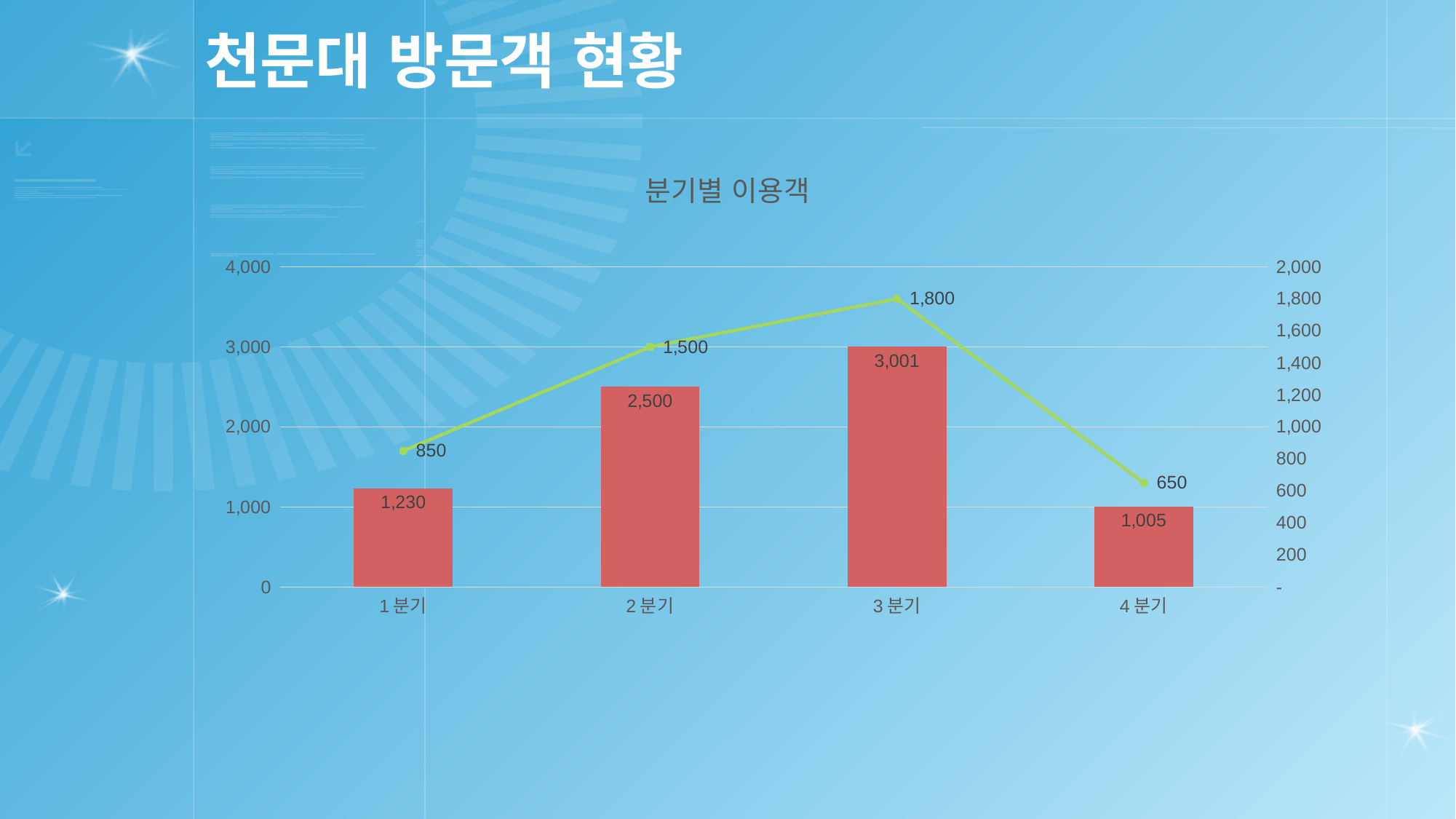

# 천문대 방문객 현황

### Chart: 분기별 이용객

| Category | 2014년 | 2012년 |
|---|---|---|
| 1분기 | 1230.0 | 850.0 |
| 2분기 | 2500.0 | 1500.0 |
| 3분기 | 3001.0 | 1800.0 |
| 4분기 | 1005.0 | 650.0 |